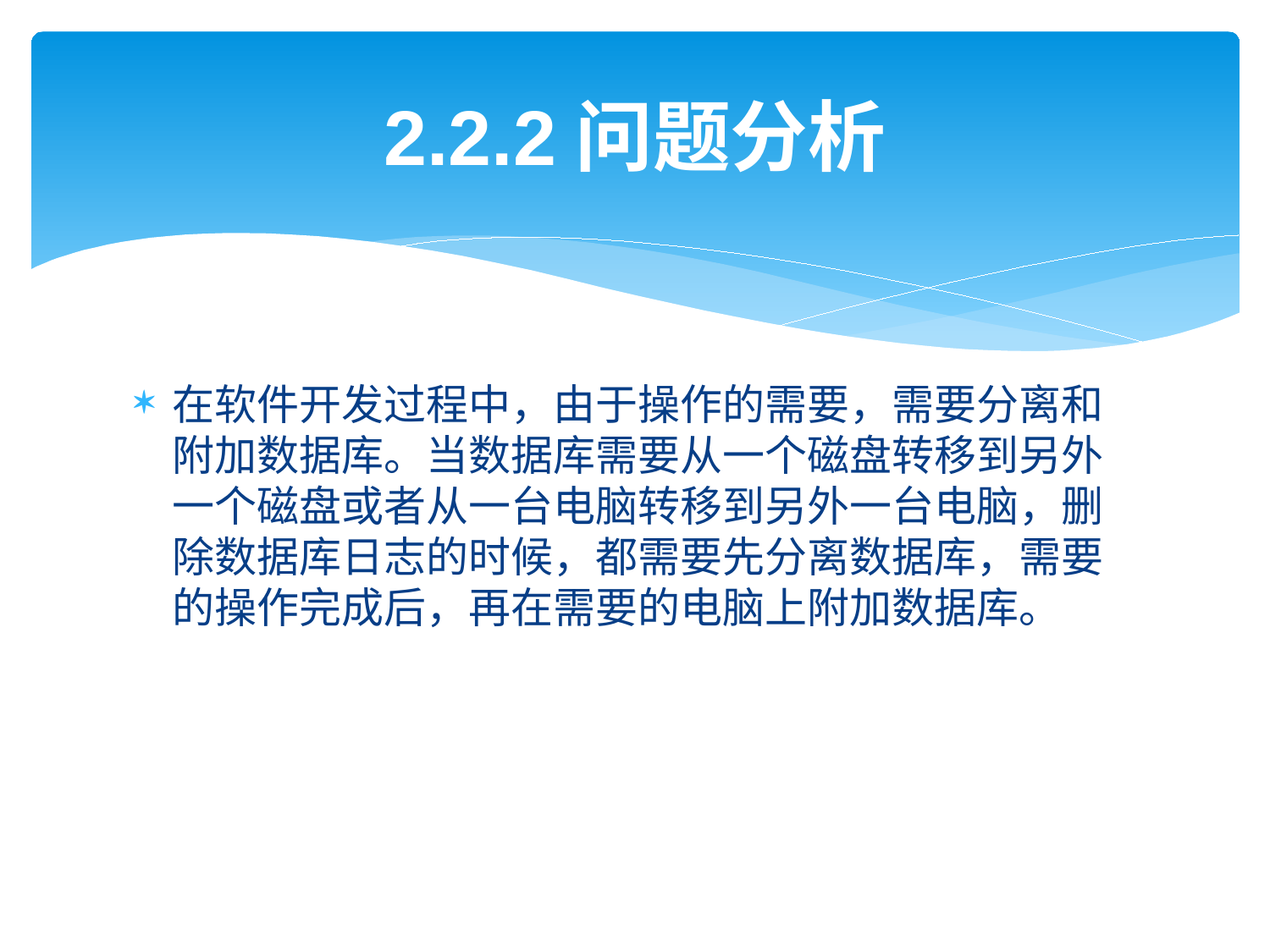

# 2.2.2问题分析
在软件开发过程中，由于操作的需要，需要分离和附加数据库。当数据库需要从一个磁盘转移到另外一个磁盘或者从一台电脑转移到另外一台电脑，删除数据库日志的时候，都需要先分离数据库，需要的操作完成后，再在需要的电脑上附加数据库。